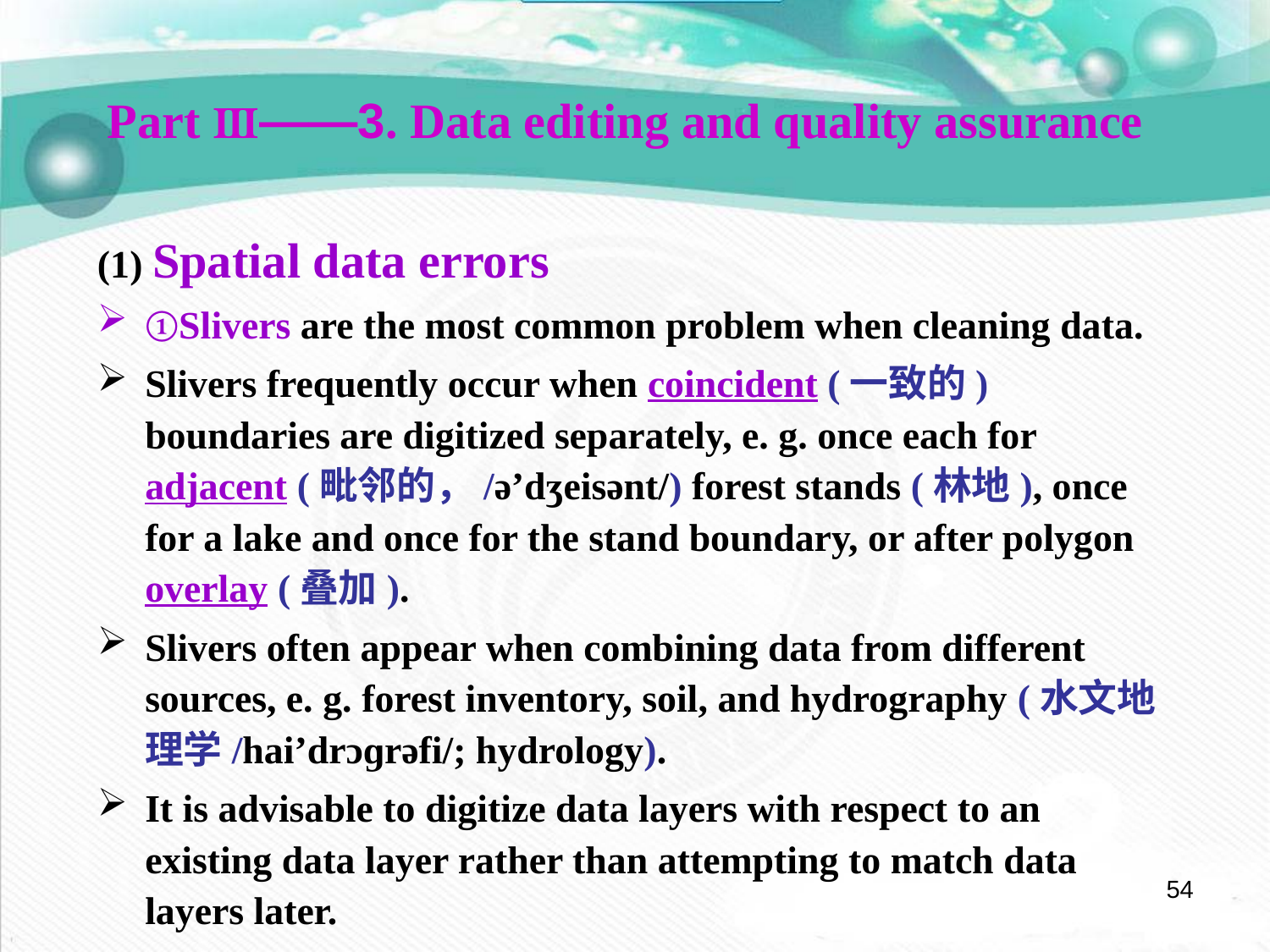

Part Ⅲ——3. Data editing and quality assurance
(1) Spatial data errors
①Slivers are the most common problem when cleaning data.
Slivers frequently occur when coincident (一致的) boundaries are digitized separately, e. g. once each for adjacent (毗邻的，/ə’dʒeisənt/) forest stands (林地), once for a lake and once for the stand boundary, or after polygon overlay (叠加).
Slivers often appear when combining data from different sources, e. g. forest inventory, soil, and hydrography (水文地理学/hai’drɔɡrəfi/; hydrology).
It is advisable to digitize data layers with respect to an existing data layer rather than attempting to match data layers later.
54